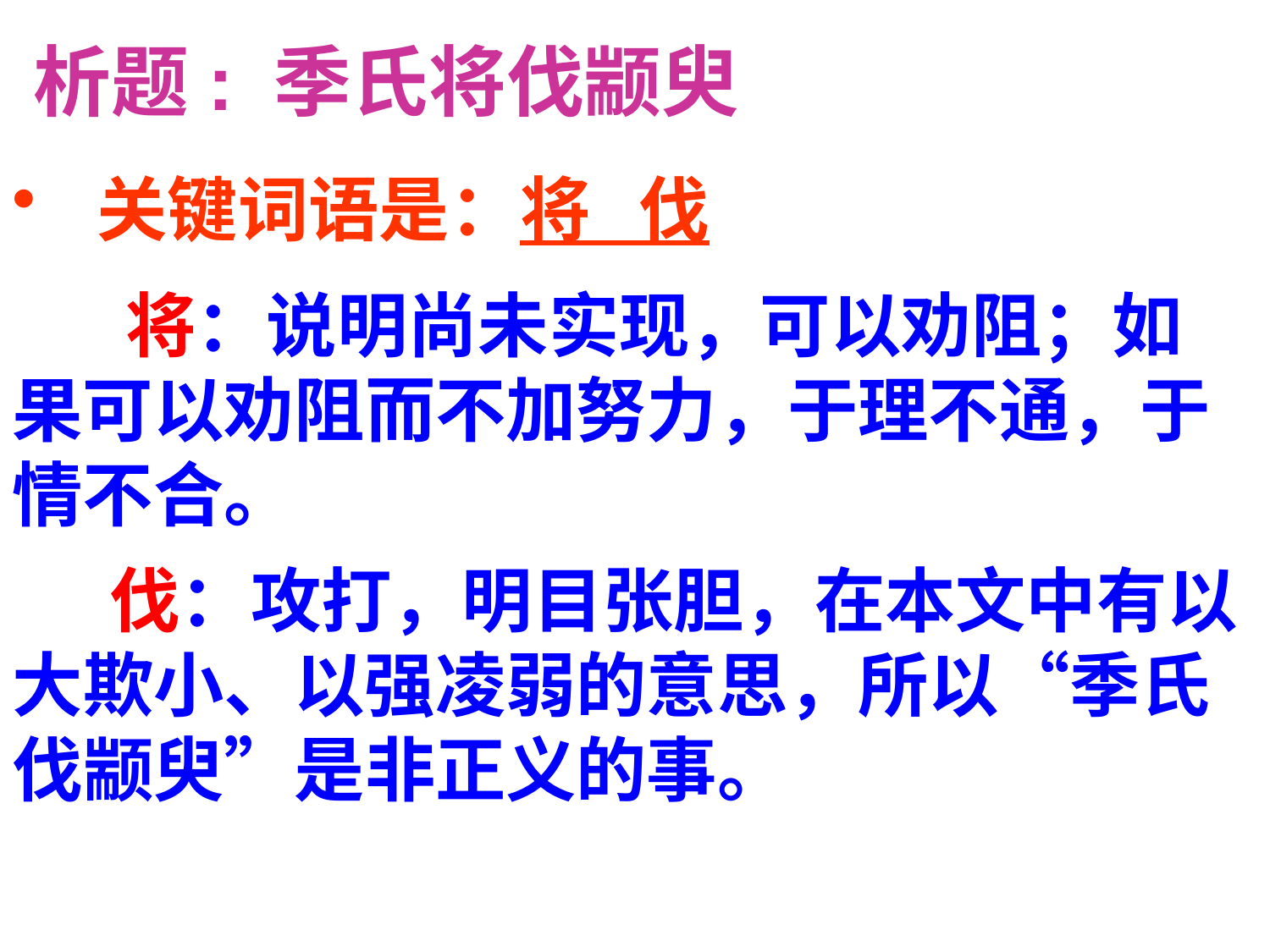

# 析题: 季氏将伐颛臾
关键词语是：将   伐
      将：说明尚未实现，可以劝阻；如果可以劝阻而不加努力，于理不通，于情不合。
     伐：攻打，明目张胆，在本文中有以大欺小、以强凌弱的意思，所以“季氏伐颛臾”是非正义的事。